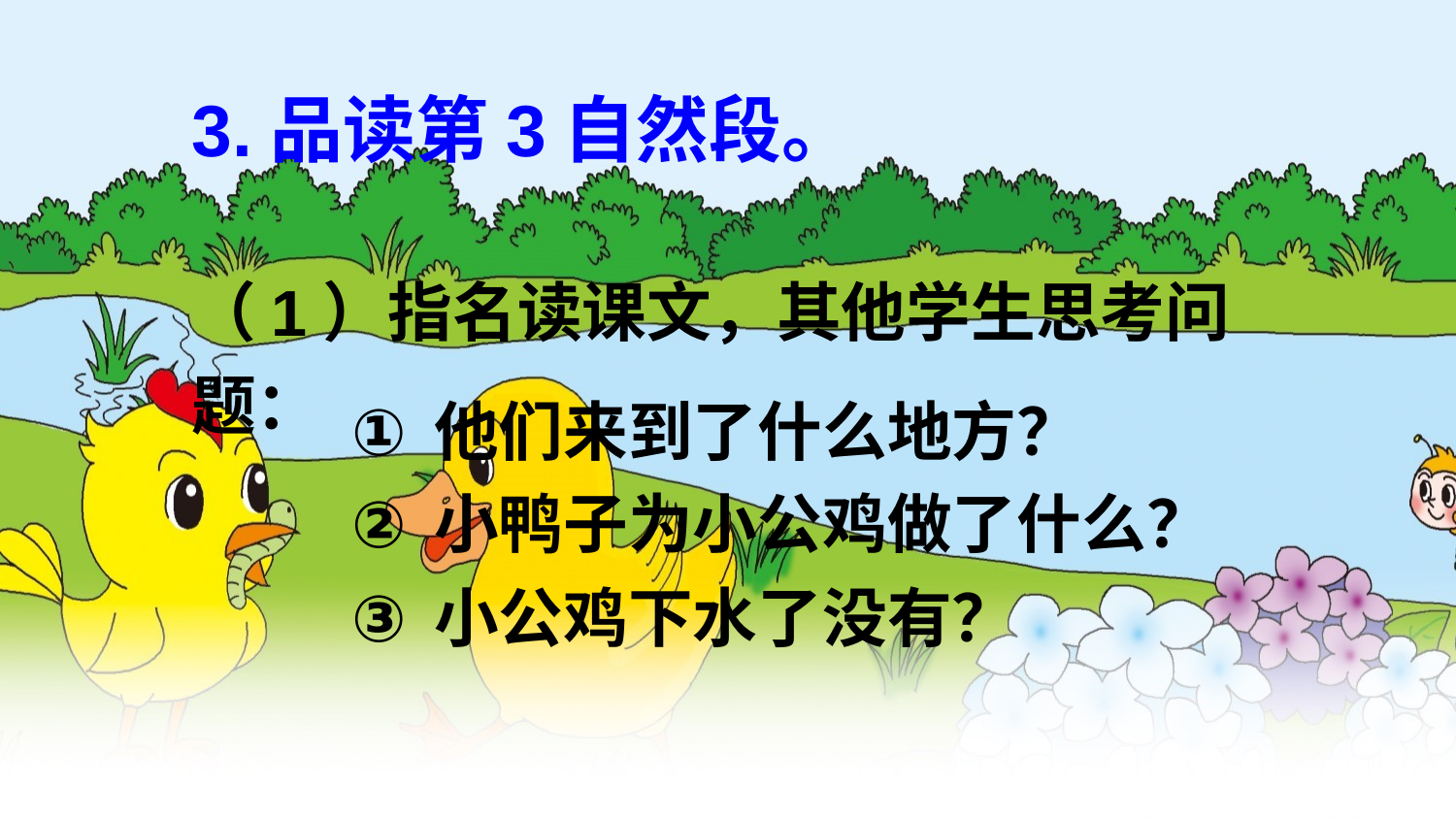

3.品读第3自然段。
（1）指名读课文，其他学生思考问题：
他们来到了什么地方？
小鸭子为小公鸡做了什么？
小公鸡下水了没有？